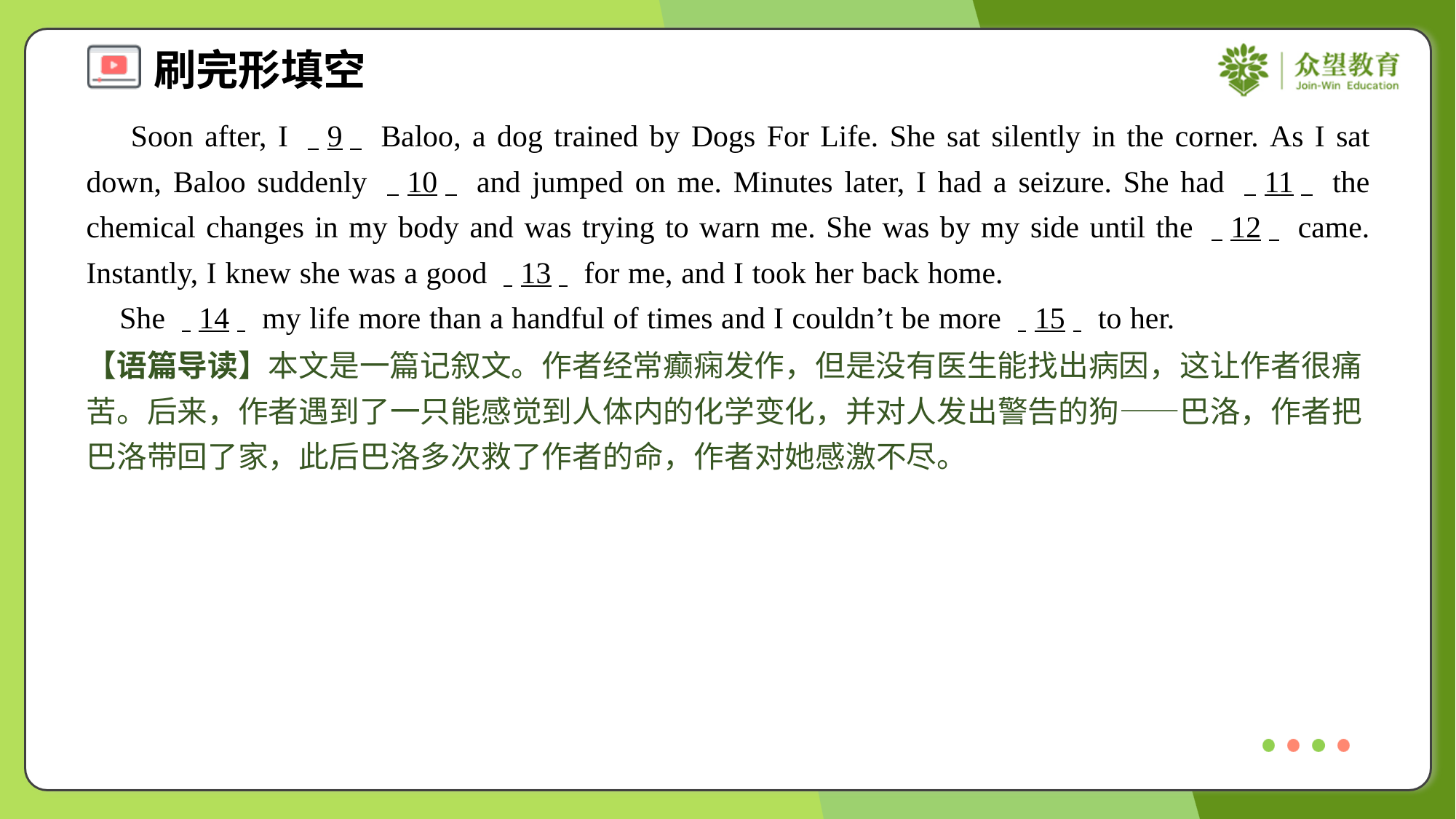

Soon after, I . .9. . Baloo, a dog trained by Dogs For Life. She sat silently in the corner. As I sat down, Baloo suddenly . .10. . and jumped on me. Minutes later, I had a seizure. She had . .11. . the chemical changes in my body and was trying to warn me. She was by my side until the . .12. . came. Instantly, I knew she was a good . .13. . for me, and I took her back home.
    She . .14. . my life more than a handful of times and I couldn’t be more . .15. . to her.
【语篇导读】本文是一篇记叙文。作者经常癫痫发作，但是没有医生能找出病因，这让作者很痛苦。后来，作者遇到了一只能感觉到人体内的化学变化，并对人发出警告的狗——巴洛，作者把巴洛带回了家，此后巴洛多次救了作者的命，作者对她感激不尽。